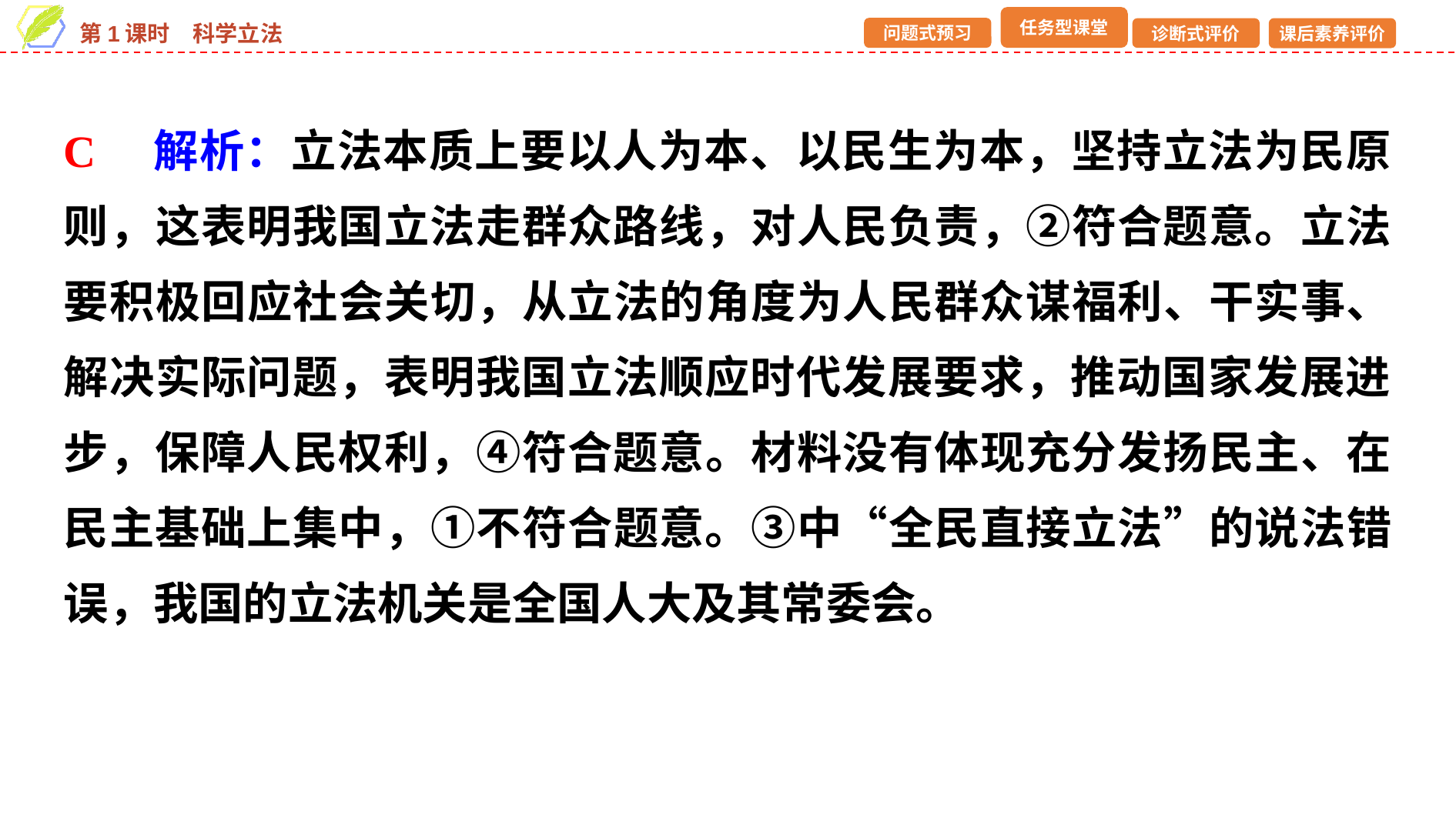

C　解析：立法本质上要以人为本、以民生为本，坚持立法为民原则，这表明我国立法走群众路线，对人民负责，②符合题意。立法要积极回应社会关切，从立法的角度为人民群众谋福利、干实事、解决实际问题，表明我国立法顺应时代发展要求，推动国家发展进步，保障人民权利，④符合题意。材料没有体现充分发扬民主、在民主基础上集中，①不符合题意。③中“全民直接立法”的说法错误，我国的立法机关是全国人大及其常委会。